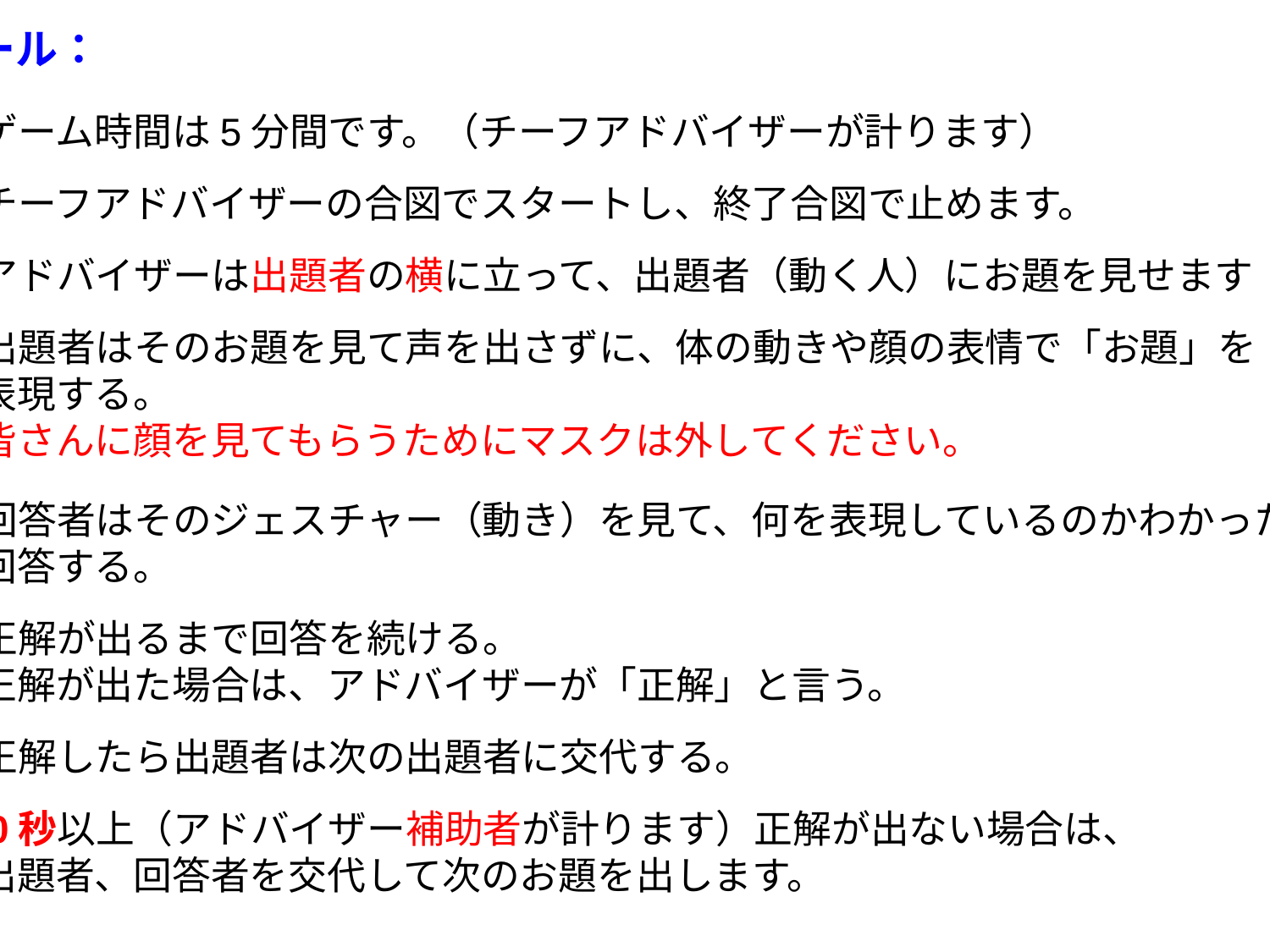

ルール：

①ゲーム時間は5分間です。（チーフアドバイザーが計ります）

②チーフアドバイザーの合図でスタートし、終了合図で止めます。

③アドバイザーは出題者の横に立って、出題者（動く人）にお題を見せます

④出題者はそのお題を見て声を出さずに、体の動きや顔の表情で「お題」を
　 表現する。
　 皆さんに顔を見てもらうためにマスクは外してください。

⑤回答者はそのジェスチャー（動き）を見て、何を表現しているのかわかったら、
　 回答する。

⑥正解が出るまで回答を続ける。
　 正解が出た場合は、アドバイザーが「正解」と言う。

⑦正解したら出題者は次の出題者に交代する。

⑧30秒以上（アドバイザー補助者が計ります）正解が出ない場合は、
　 出題者、回答者を交代して次のお題を出します。